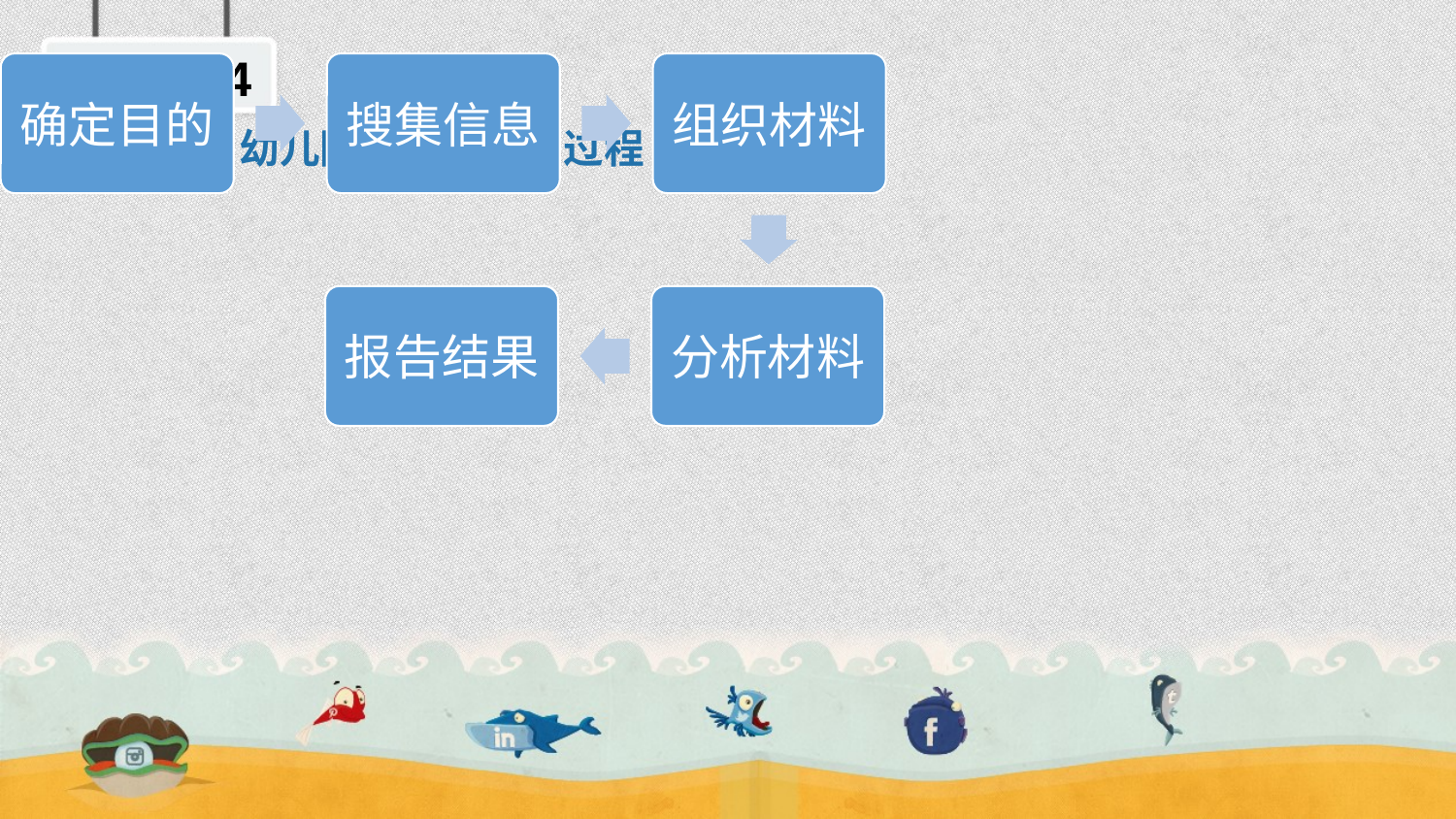

知识点4
（三）幼儿园课程评价的过程
确定目的

搜集信息

组织材料

分析材料

报告结果